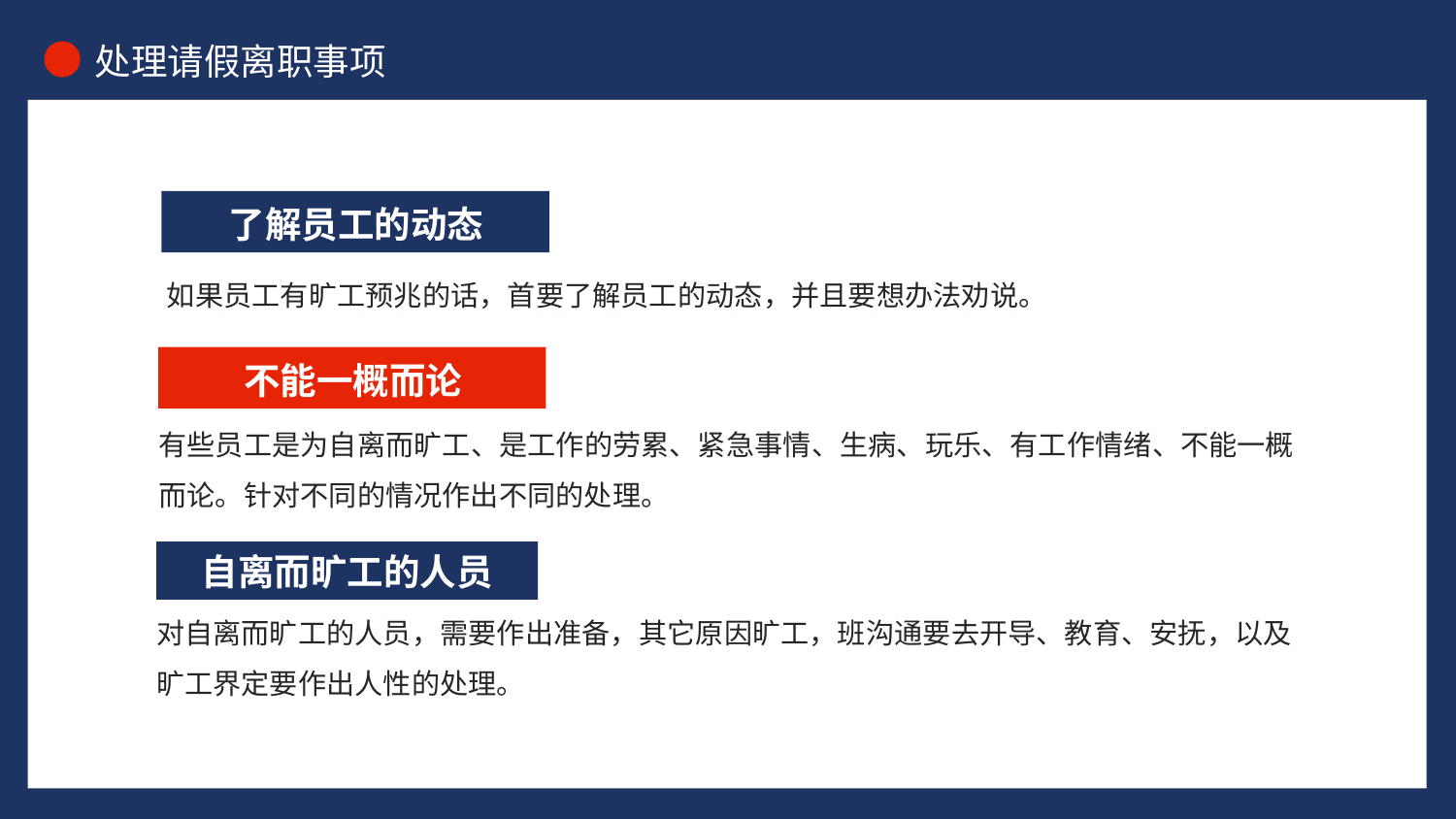

了解员工的动态
如果员工有旷工预兆的话，首要了解员工的动态，并且要想办法劝说。

不能一概而论
有些员工是为自离而旷工、是工作的劳累、紧急事情、生病、玩乐、有工作情绪、不能一概而论。针对不同的情况作出不同的处理。
自离而旷工的人员
对自离而旷工的人员，需要作出准备，其它原因旷工，班沟通要去开导、教育、安抚，以及旷工界定要作出人性的处理。